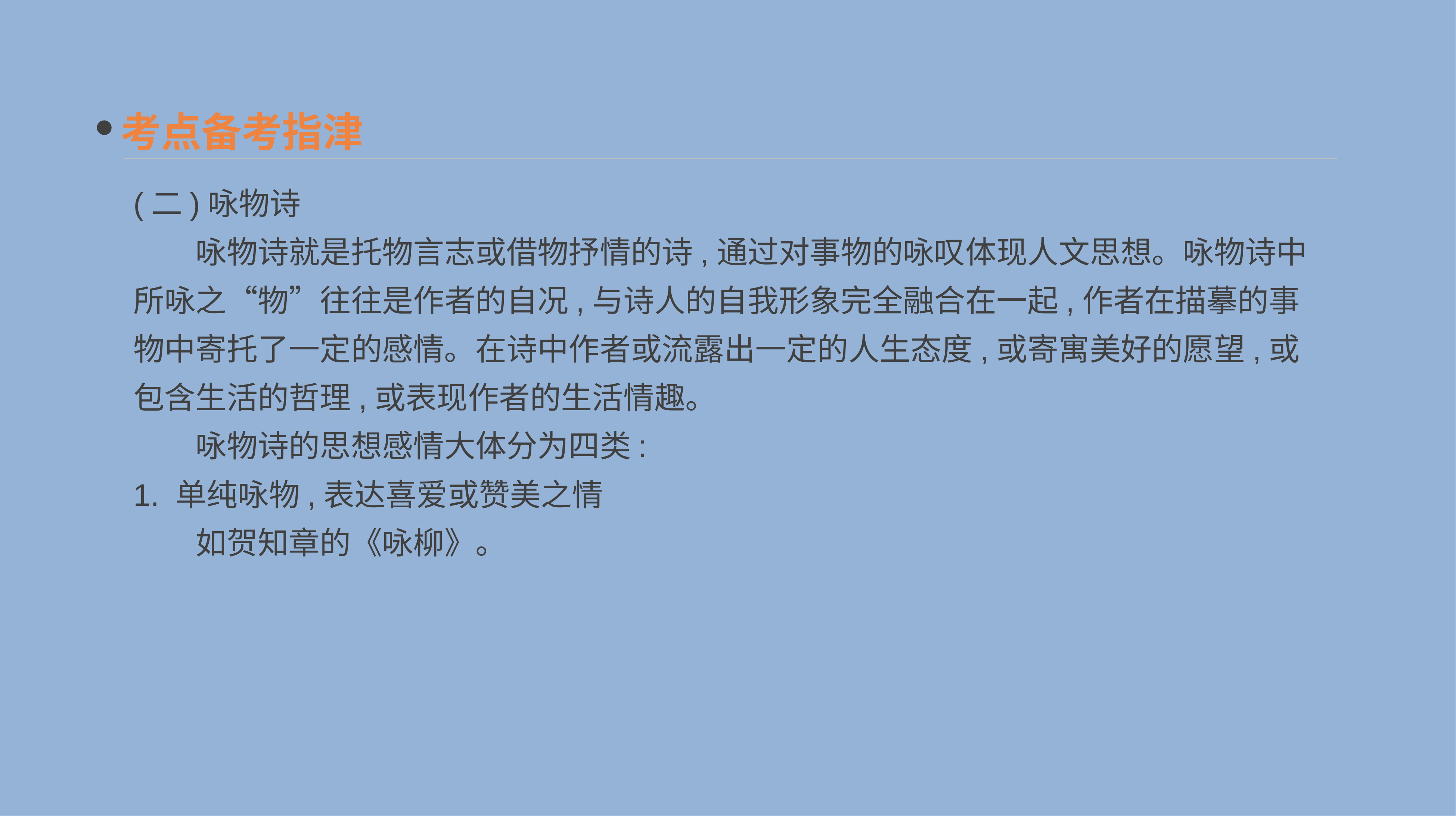

考点备考指津

(二)咏物诗
　　咏物诗就是托物言志或借物抒情的诗,通过对事物的咏叹体现人文思想。咏物诗中所咏之“物”往往是作者的自况,与诗人的自我形象完全融合在一起,作者在描摹的事物中寄托了一定的感情。在诗中作者或流露出一定的人生态度,或寄寓美好的愿望,或包含生活的哲理,或表现作者的生活情趣。
　　咏物诗的思想感情大体分为四类:
1. 单纯咏物,表达喜爱或赞美之情
　　如贺知章的《咏柳》。